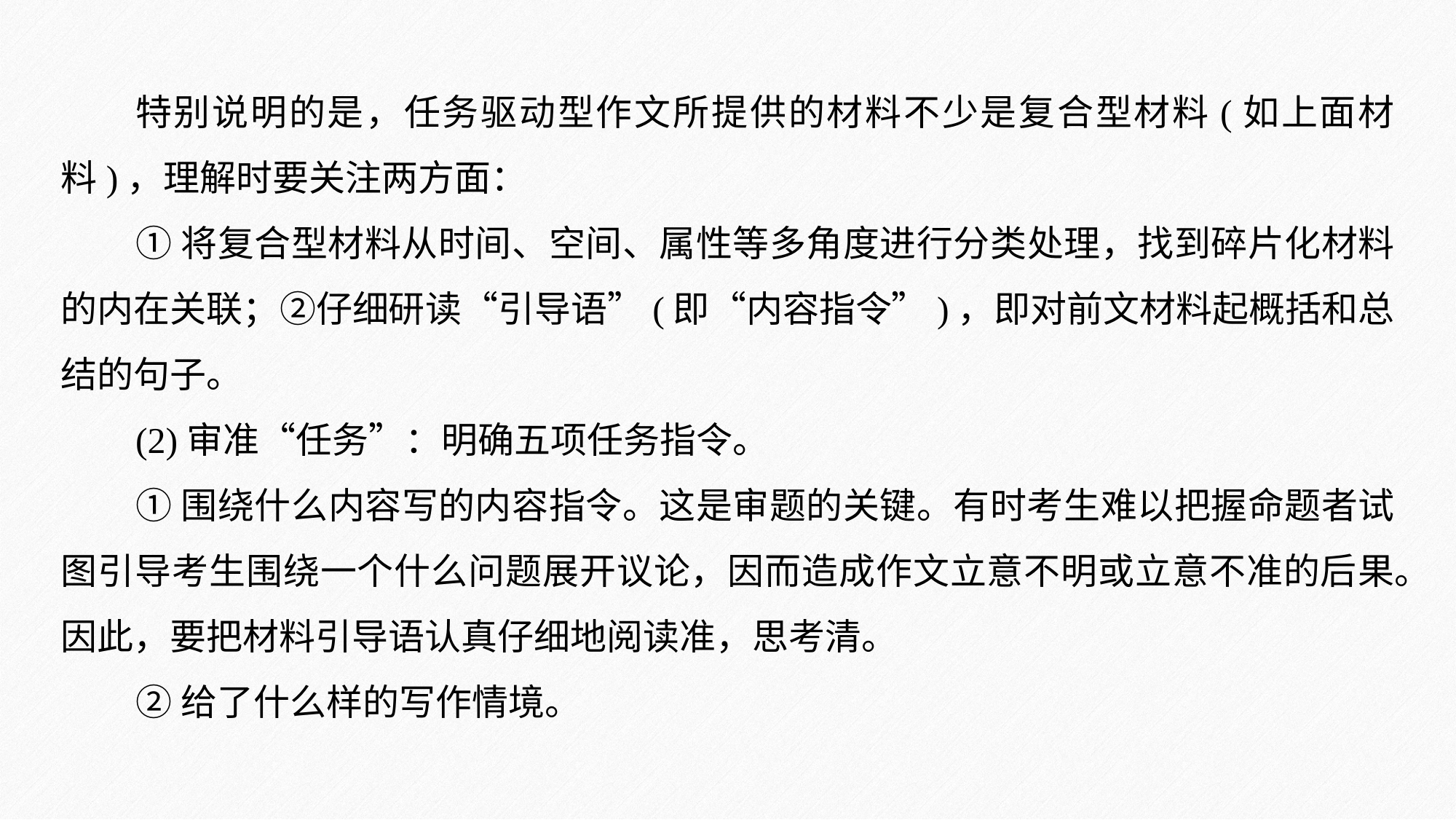

特别说明的是，任务驱动型作文所提供的材料不少是复合型材料(如上面材料)，理解时要关注两方面：
①将复合型材料从时间、空间、属性等多角度进行分类处理，找到碎片化材料的内在关联；②仔细研读“引导语”(即“内容指令”)，即对前文材料起概括和总结的句子。
(2)审准“任务”：明确五项任务指令。
①围绕什么内容写的内容指令。这是审题的关键。有时考生难以把握命题者试图引导考生围绕一个什么问题展开议论，因而造成作文立意不明或立意不准的后果。因此，要把材料引导语认真仔细地阅读准，思考清。
②给了什么样的写作情境。